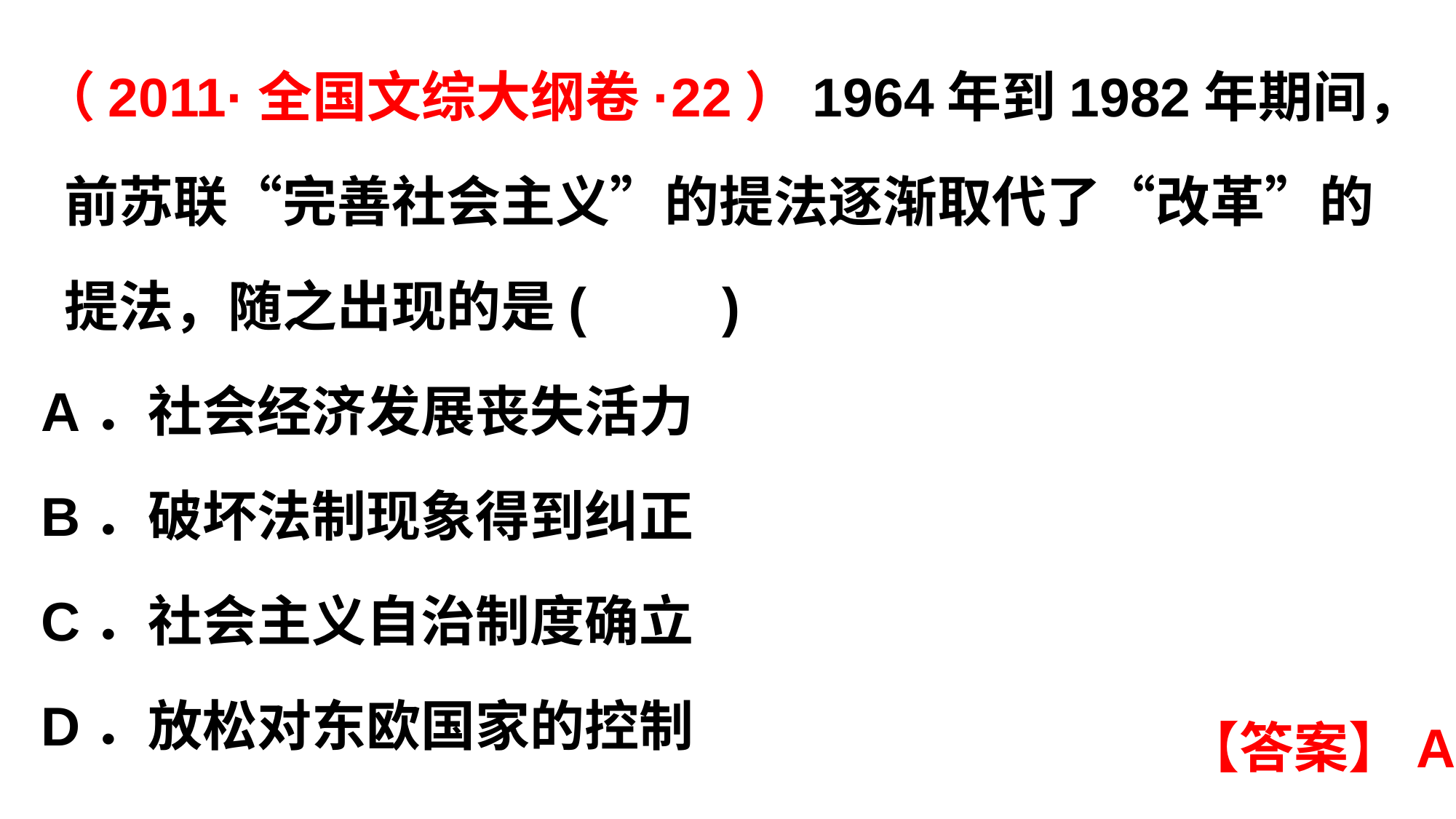

（2011·全国文综大纲卷·22）1964年到1982年期间，前苏联“完善社会主义”的提法逐渐取代了“改革”的提法，随之出现的是(　　)
A．社会经济发展丧失活力
B．破坏法制现象得到纠正
C．社会主义自治制度确立
D．放松对东欧国家的控制
【答案】A